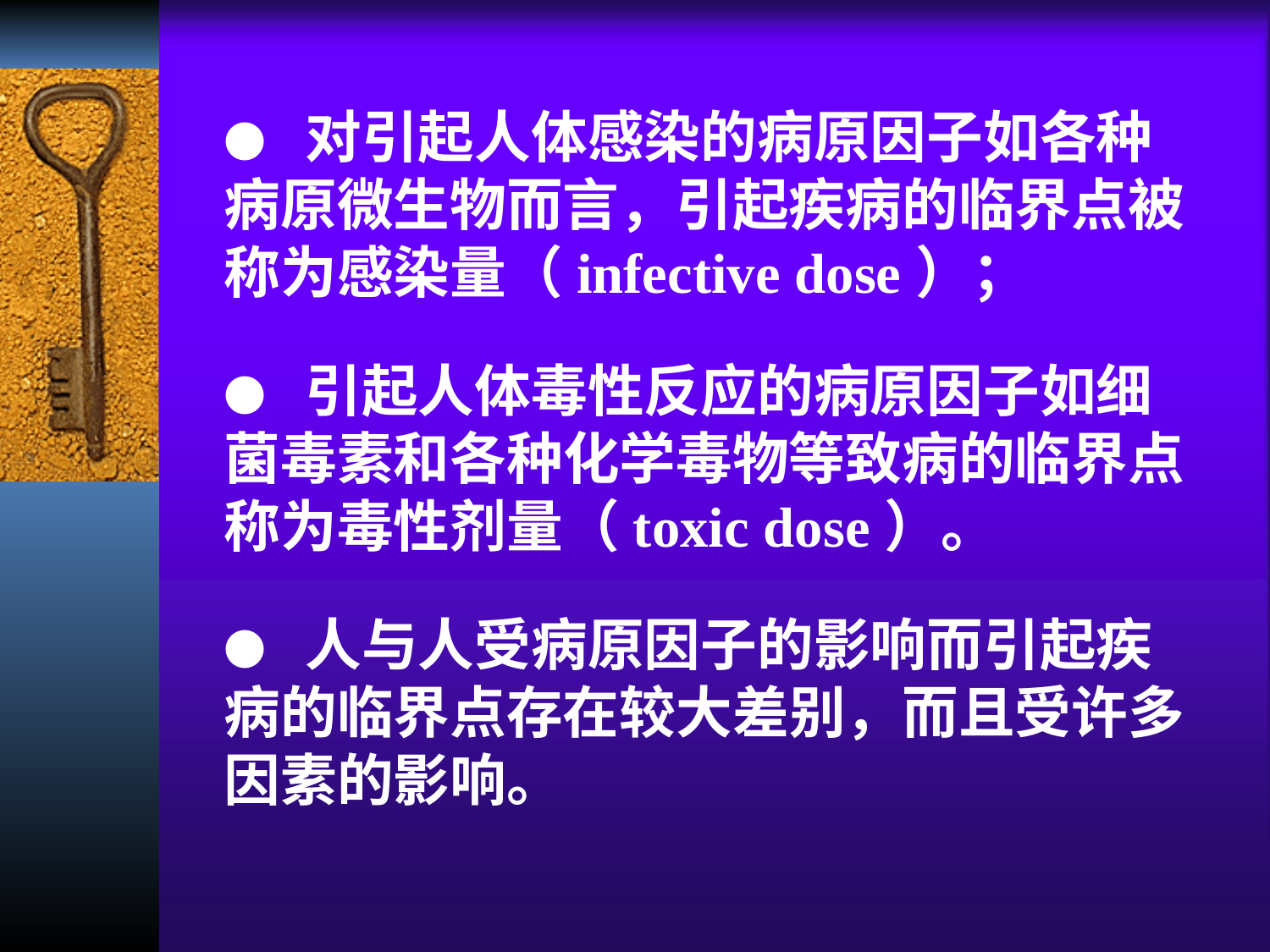

●   对引起人体感染的病原因子如各种病原微生物而言，引起疾病的临界点被称为感染量（infective dose）；

●   引起人体毒性反应的病原因子如细菌毒素和各种化学毒物等致病的临界点称为毒性剂量（toxic dose）。

●   人与人受病原因子的影响而引起疾病的临界点存在较大差别，而且受许多因素的影响。